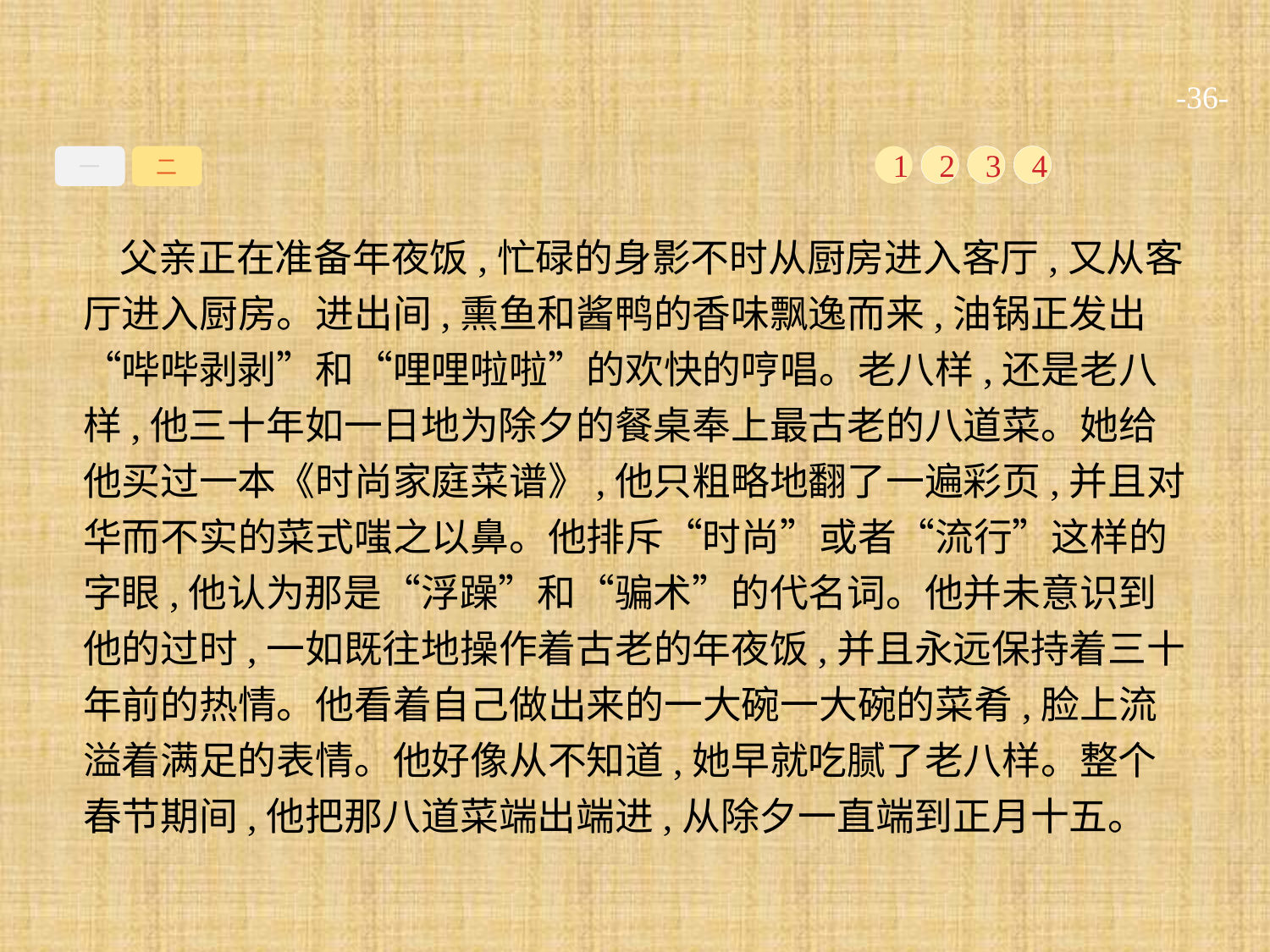

-36-
一
二
1
2
3
4
父亲正在准备年夜饭,忙碌的身影不时从厨房进入客厅,又从客厅进入厨房。进出间,熏鱼和酱鸭的香味飘逸而来,油锅正发出“哔哔剥剥”和“哩哩啦啦”的欢快的哼唱。老八样,还是老八样,他三十年如一日地为除夕的餐桌奉上最古老的八道菜。她给他买过一本《时尚家庭菜谱》,他只粗略地翻了一遍彩页,并且对华而不实的菜式嗤之以鼻。他排斥“时尚”或者“流行”这样的字眼,他认为那是“浮躁”和“骗术”的代名词。他并未意识到他的过时,一如既往地操作着古老的年夜饭,并且永远保持着三十年前的热情。他看着自己做出来的一大碗一大碗的菜肴,脸上流溢着满足的表情。他好像从不知道,她早就吃腻了老八样。整个春节期间,他把那八道菜端出端进,从除夕一直端到正月十五。